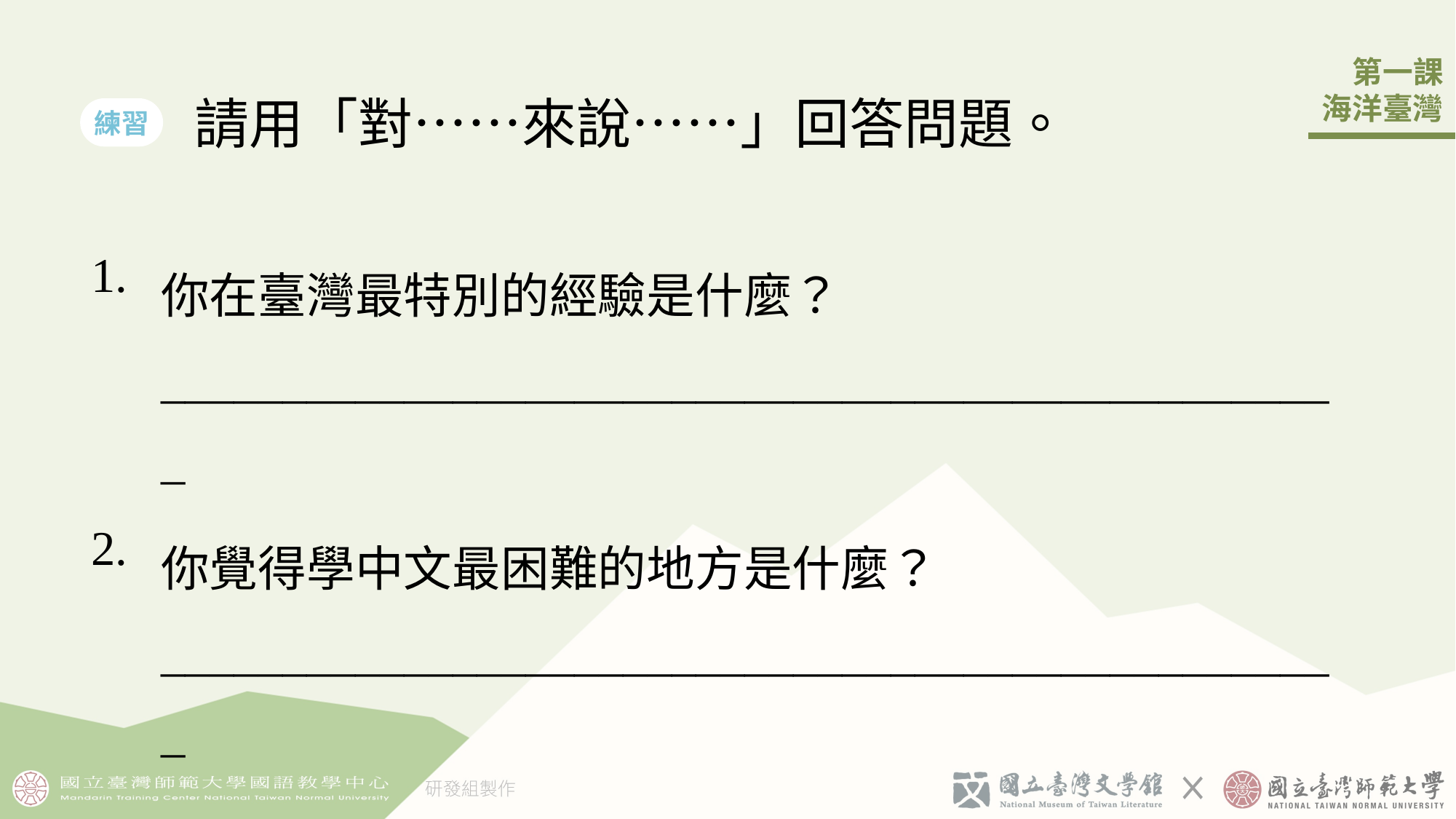

請用「對……來說……」回答問題。
練習
| 1. | 你在臺灣最特別的經驗是什麼？ \_\_\_\_\_\_\_\_\_\_\_\_\_\_\_\_\_\_\_\_\_\_\_\_\_\_\_\_\_\_\_\_\_\_\_\_\_\_\_\_\_\_\_\_\_\_\_\_\_ |
| --- | --- |
| 2. | 你覺得󠇡學中文最困難的地方是什麼？ \_\_\_\_\_\_\_\_\_\_\_\_\_\_\_\_\_\_\_\_\_\_\_\_\_\_\_\_\_\_\_\_\_\_\_\_\_\_\_\_\_\_\_\_\_\_\_\_\_ |